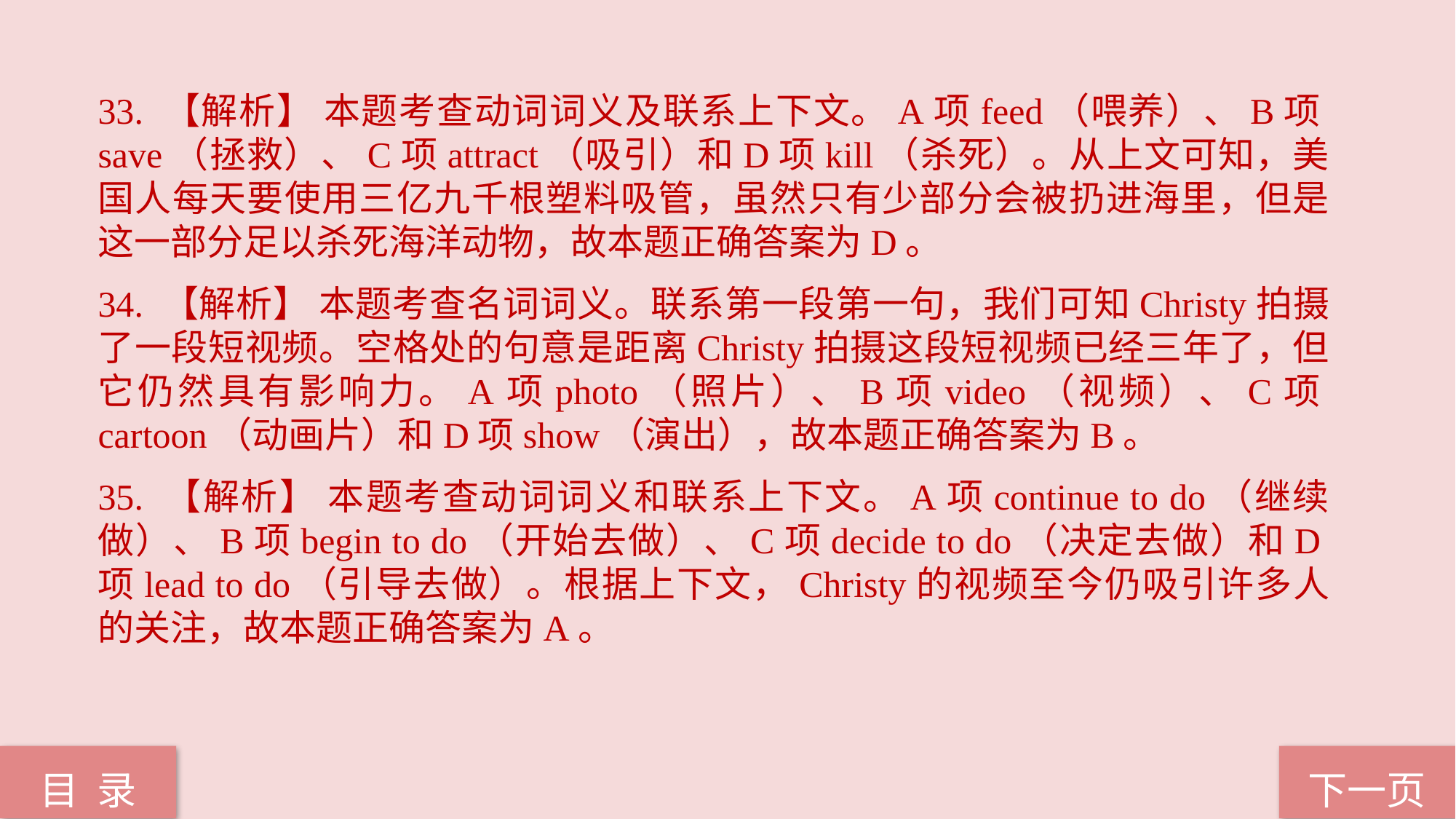

33. 【解析】 本题考查动词词义及联系上下文。A项feed（喂养）、B项save（拯救）、C项attract（吸引）和D项kill（杀死）。从上文可知，美国人每天要使用三亿九千根塑料吸管，虽然只有少部分会被扔进海里，但是这一部分足以杀死海洋动物，故本题正确答案为D。
34. 【解析】 本题考查名词词义。联系第一段第一句，我们可知Christy拍摄了一段短视频。空格处的句意是距离Christy拍摄这段短视频已经三年了，但它仍然具有影响力。A项photo（照片）、B项video（视频）、C项cartoon（动画片）和D项show（演出），故本题正确答案为B。
35. 【解析】 本题考查动词词义和联系上下文。A项continue to do（继续做）、B项begin to do（开始去做）、C项decide to do（决定去做）和D项lead to do（引导去做）。根据上下文，Christy的视频至今仍吸引许多人的关注，故本题正确答案为A。
下一页